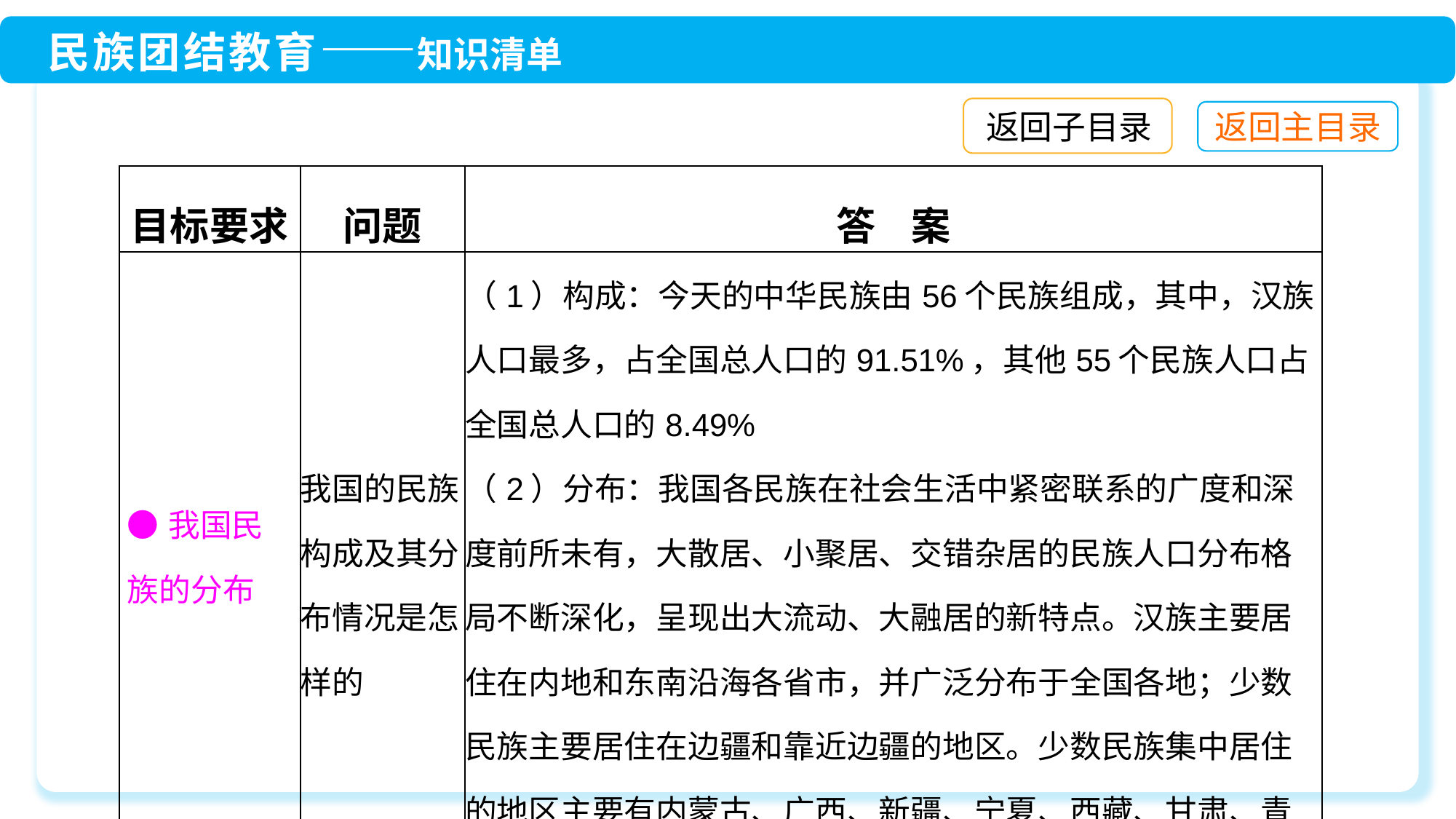

返回子目录
| 目标要求 | 问题 | 答 案 |
| --- | --- | --- |
| ●我国民族的分布 | 我国的民族构成及其分布情况是怎样的 | （1）构成：今天的中华民族由56个民族组成，其中，汉族人口最多，占全国总人口的91.51%，其他55个民族人口占全国总人口的8.49% （2）分布：我国各民族在社会生活中紧密联系的广度和深度前所未有，大散居、小聚居、交错杂居的民族人口分布格局不断深化，呈现出大流动、大融居的新特点。汉族主要居住在内地和东南沿海各省市，并广泛分布于全国各地；少数民族主要居住在边疆和靠近边疆的地区。少数民族集中居住的地区主要有内蒙古、广西、新疆、宁夏、西藏、甘肃、青海、云南、贵州、四川等自治区和省 |